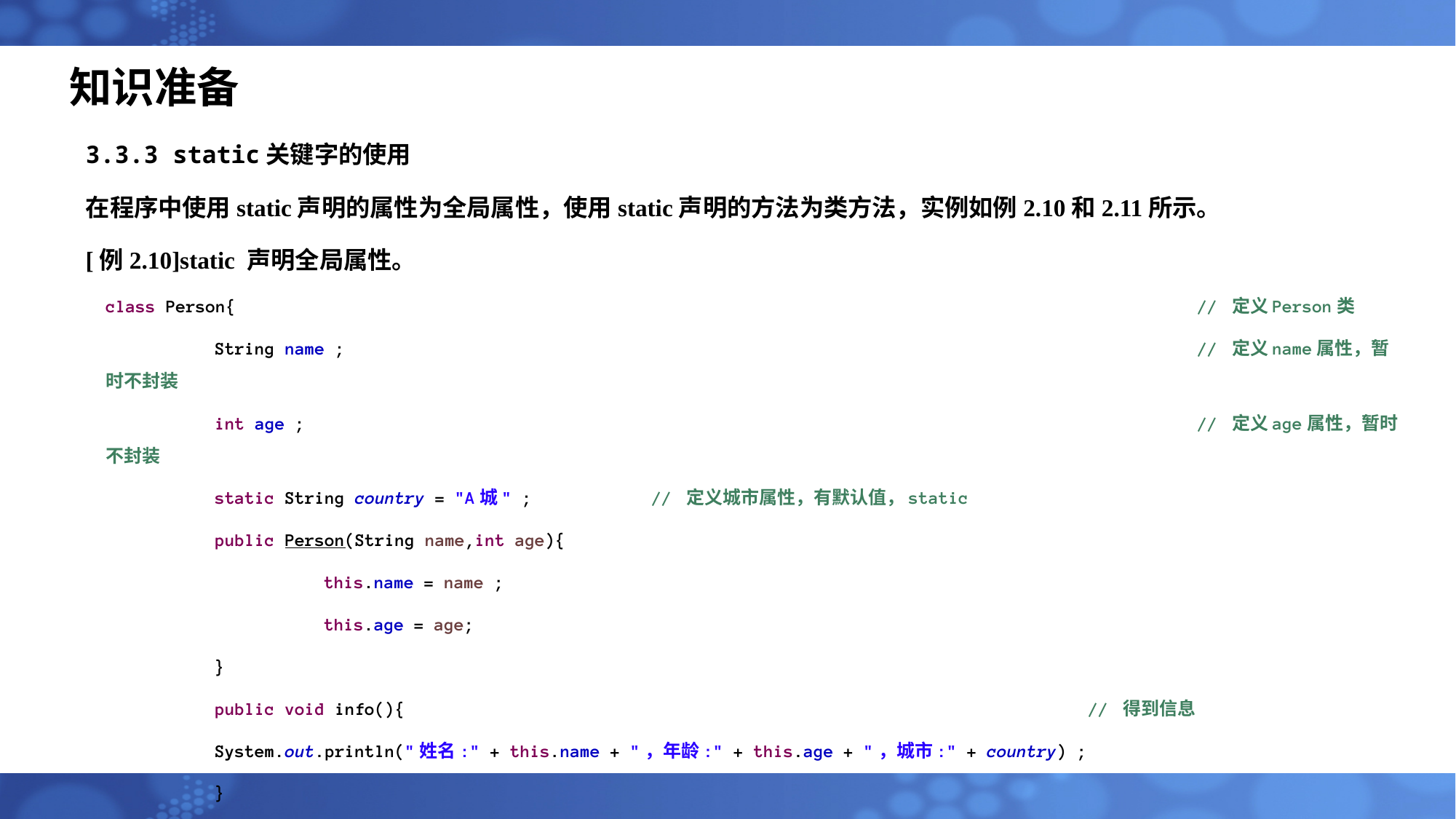

# 知识准备
3.3.3 static关键字的使用
在程序中使用static声明的属性为全局属性，使用static声明的方法为类方法，实例如例2.10和2.11所示。
[例2.10]static 声明全局属性。
class Person{									// 定义Person类
	String name ;								// 定义name属性，暂时不封装
	int age ;									// 定义age属性，暂时不封装
	static String country = "A城" ;		// 定义城市属性，有默认值，static
	public Person(String name,int age){
		this.name = name ;
		this.age = age;
	}
	public void info(){							// 得到信息
	System.out.println("姓名:" + this.name + "，年龄:" + this.age + "，城市:" + country) ;
	}
}